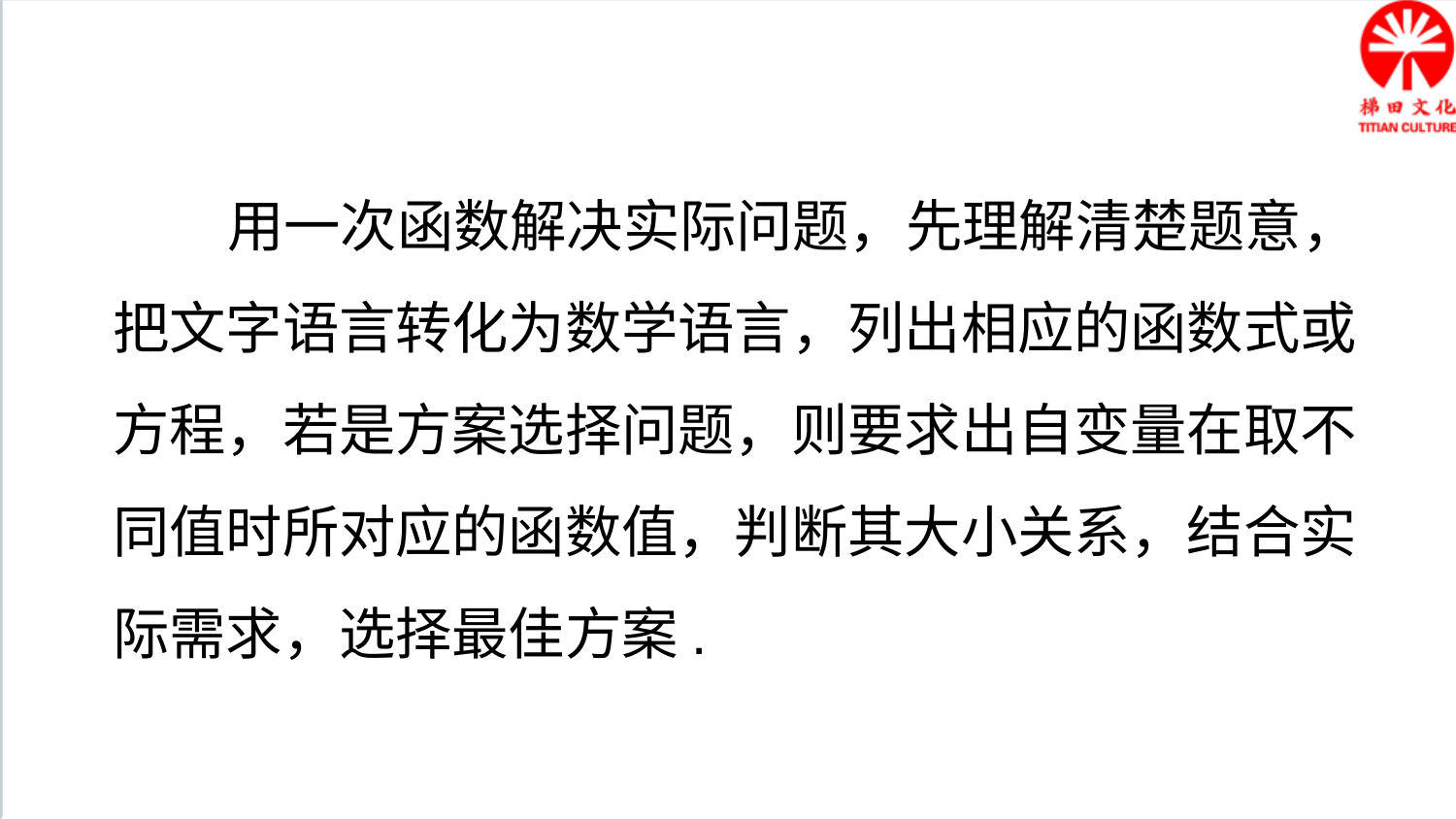

方法总结
        用一次函数解决实际问题，先理解清楚题意，把文字语言转化为数学语言，列出相应的函数式或方程，若是方案选择问题，则要求出自变量在取不同值时所对应的函数值，判断其大小关系，结合实际需求，选择最佳方案.